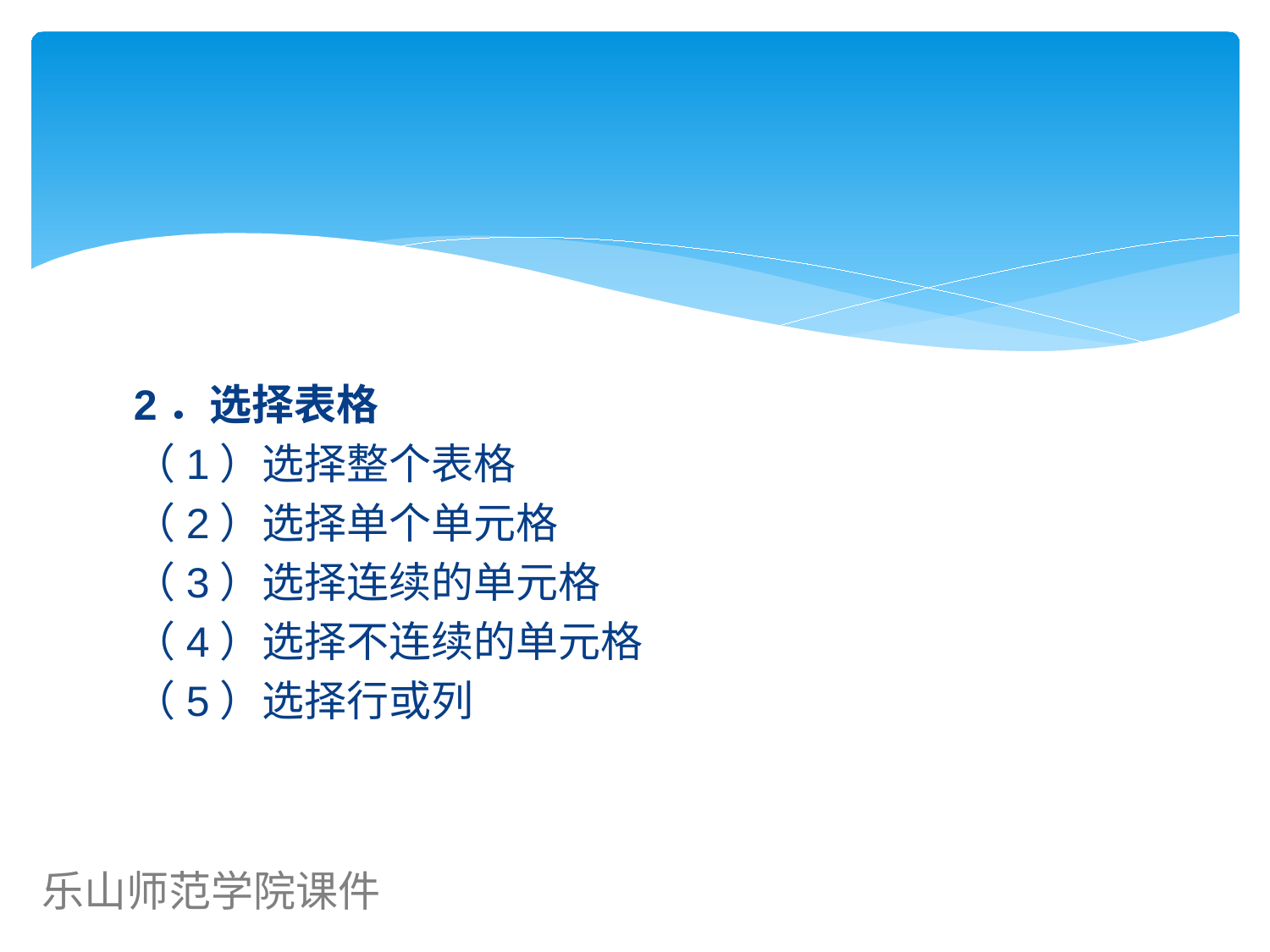

#
2．选择表格
（1）选择整个表格
（2）选择单个单元格
（3）选择连续的单元格
（4）选择不连续的单元格
（5）选择行或列